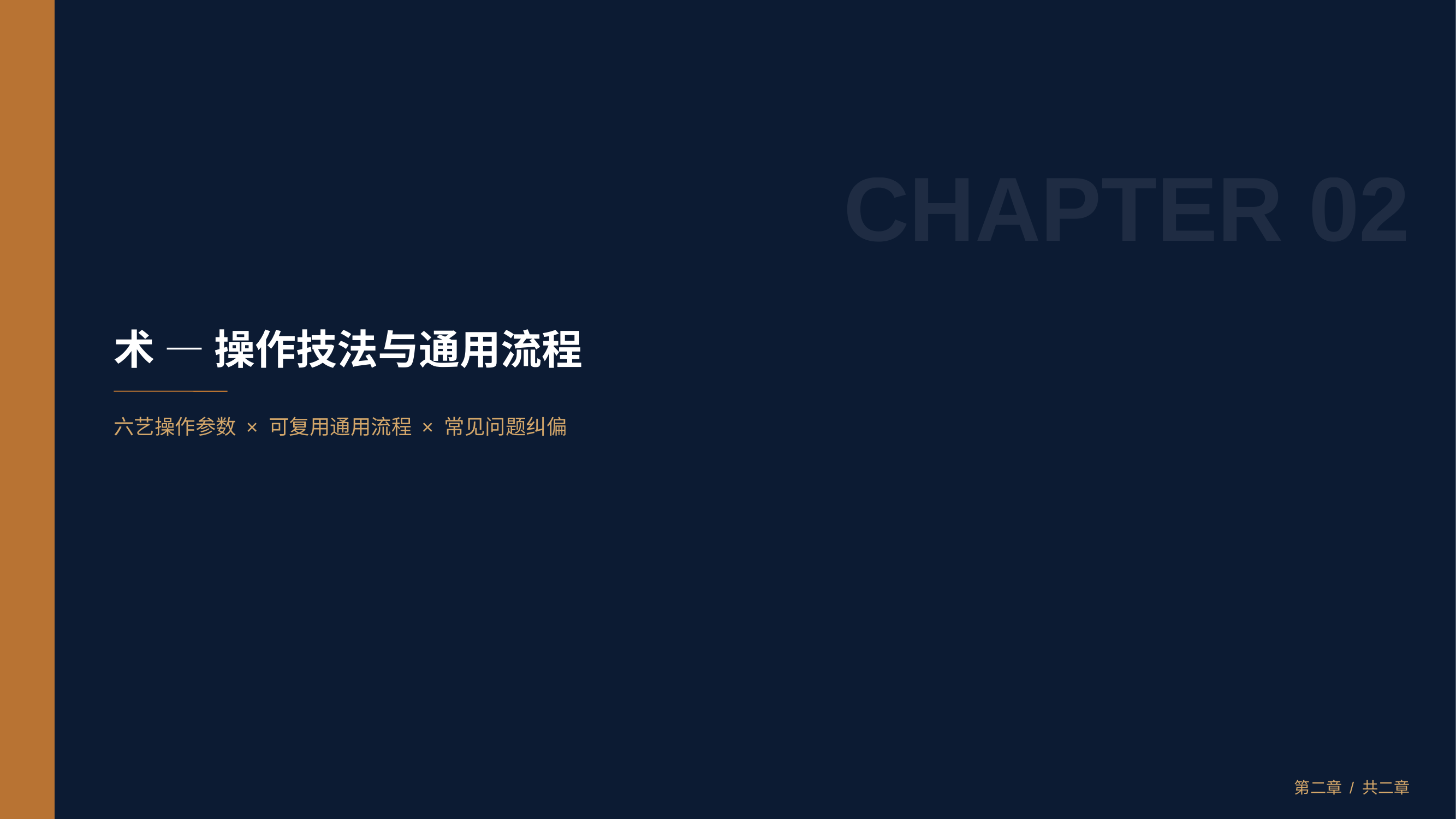

CHAPTER 02
术 — 操作技法与通用流程

六艺操作参数 × 可复用通用流程 × 常见问题纠偏
第二章 / 共二章